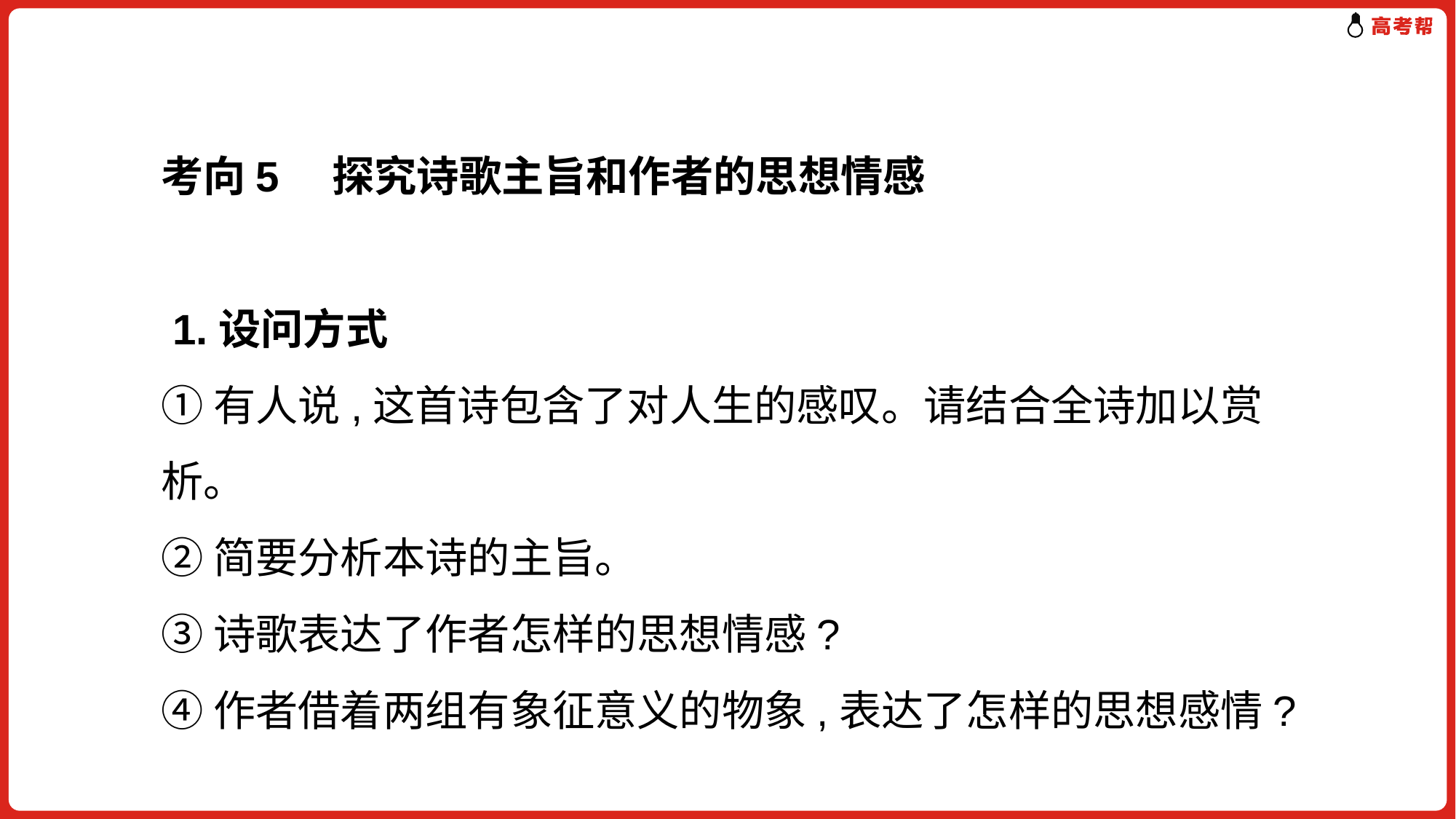

考向5　探究诗歌主旨和作者的思想情感

 1.设问方式
①有人说,这首诗包含了对人生的感叹。请结合全诗加以赏析。
②简要分析本诗的主旨。
③诗歌表达了作者怎样的思想情感?
④作者借着两组有象征意义的物象,表达了怎样的思想感情?